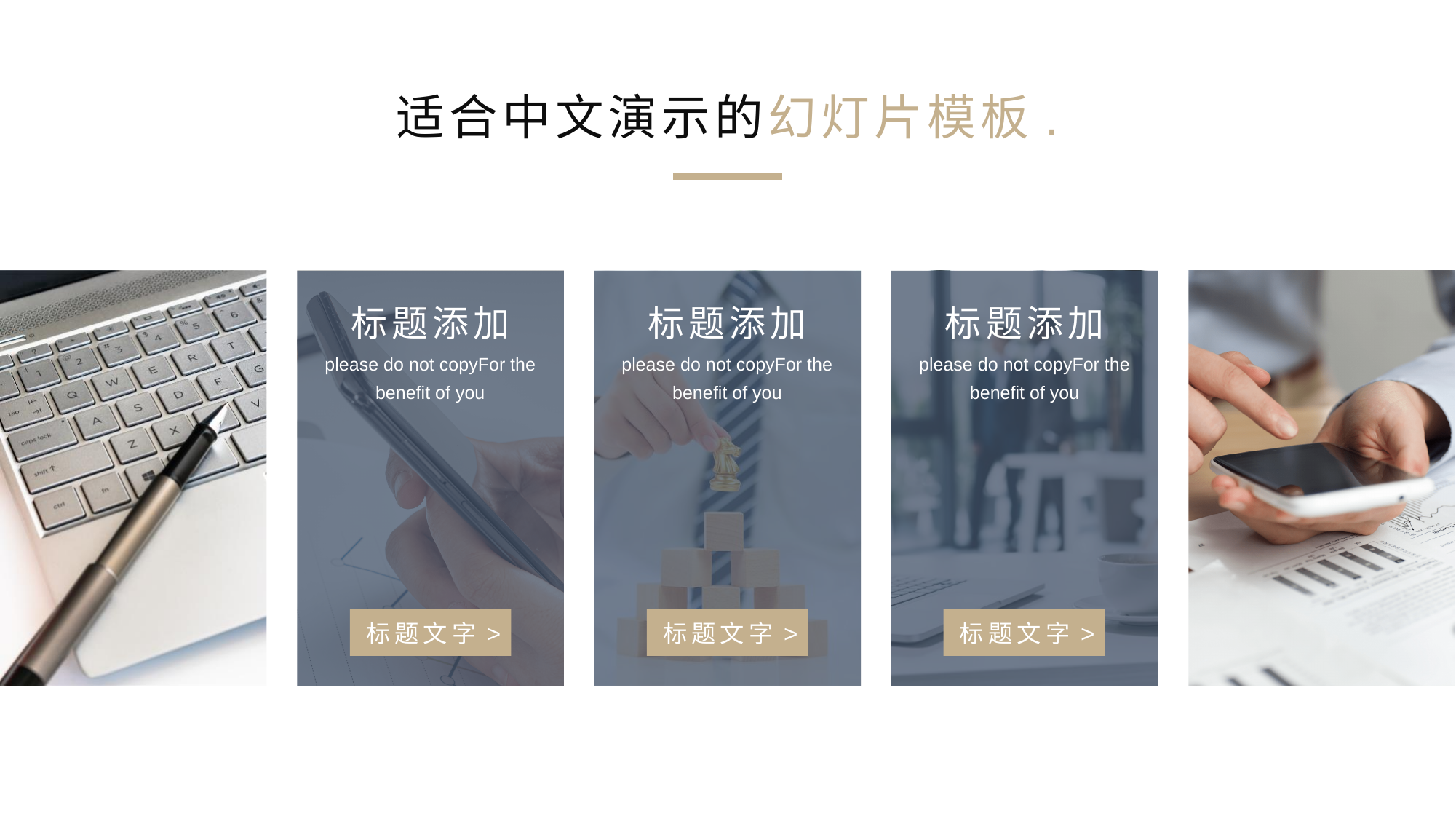

适合中文演示的幻灯片模板.

标题添加
please do not copyFor the benefit of you
标题添加
please do not copyFor the benefit of you
标题添加
please do not copyFor the benefit of you

标题文字>

标题文字>

标题文字>